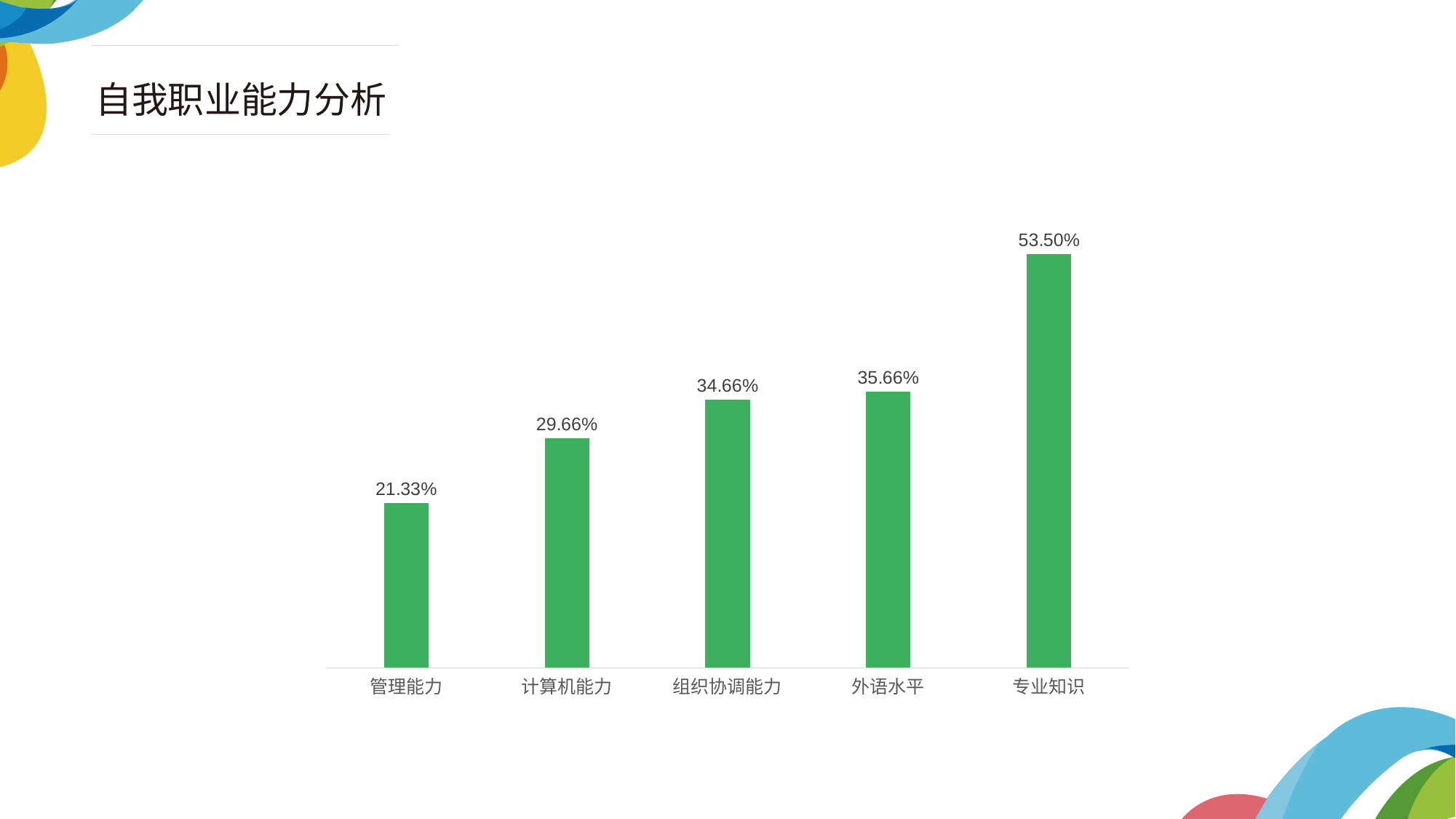

自我职业能力分析

### Chart

| Category | 系列 1 |
|---|---|
| 管理能力 | 0.2133 |
| 计算机能力 | 0.2966 |
| 组织协调能力 | 0.3466 |
| 外语水平 | 0.3566 |
| 专业知识 | 0.535 |